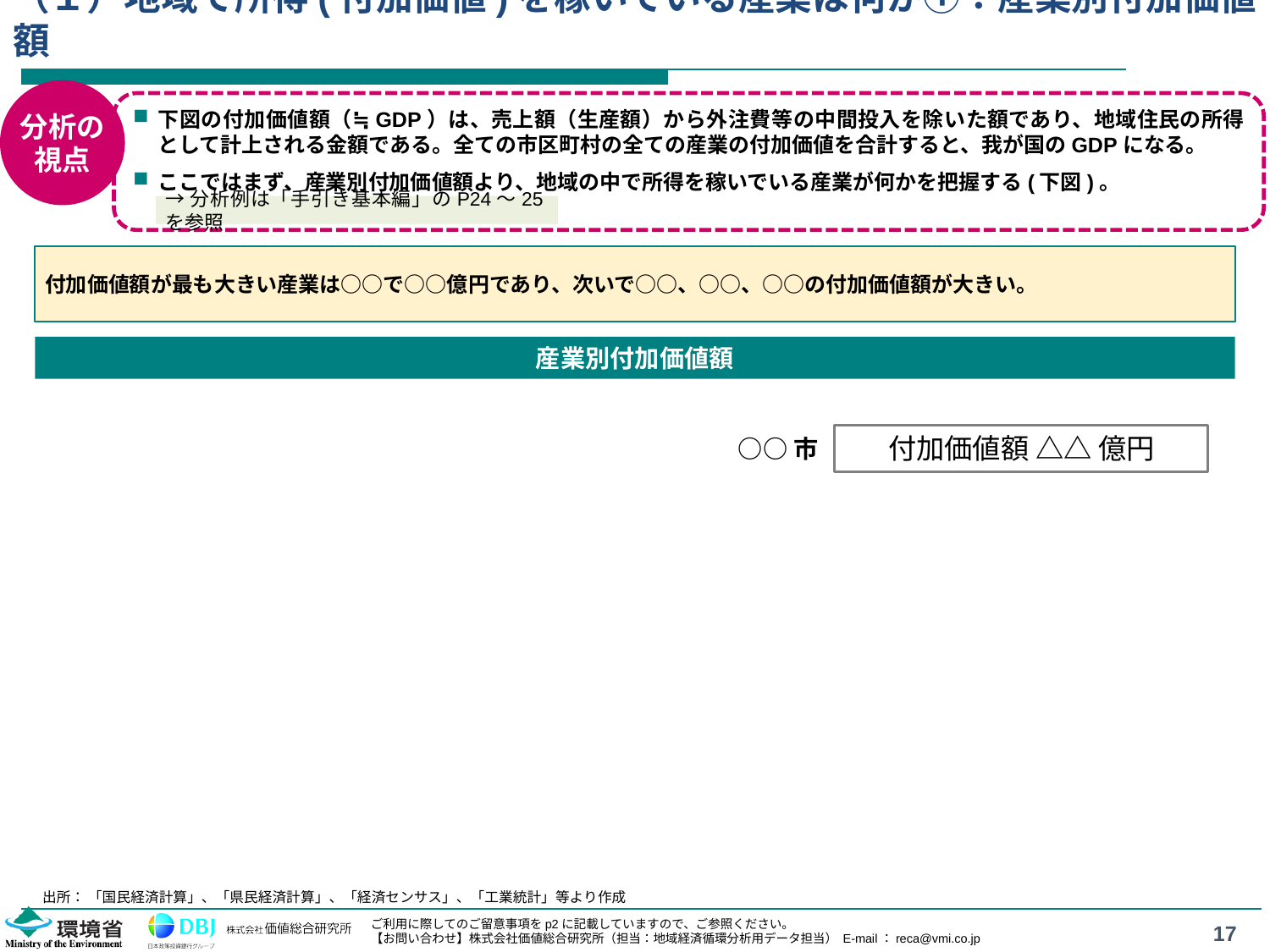

# （１）地域で所得(付加価値)を稼いでいる産業は何か①：産業別付加価値額
分析の
視点
下図の付加価値額（≒GDP）は、売上額（生産額）から外注費等の中間投入を除いた額であり、地域住民の所得として計上される金額である。全ての市区町村の全ての産業の付加価値を合計すると、我が国のGDPになる。
ここではまず、産業別付加価値額より、地域の中で所得を稼いでいる産業が何かを把握する(下図)。
→分析例は「手引き基本編」のP24～25を参照
付加価値額が最も大きい産業は○○で○○億円であり、次いで○○、○○、○○の付加価値額が大きい。
産業別付加価値額
付加価値額 △△ 億円
○○市
出所： 「国民経済計算」、「県民経済計算」、「経済センサス」、「工業統計」等より作成
17